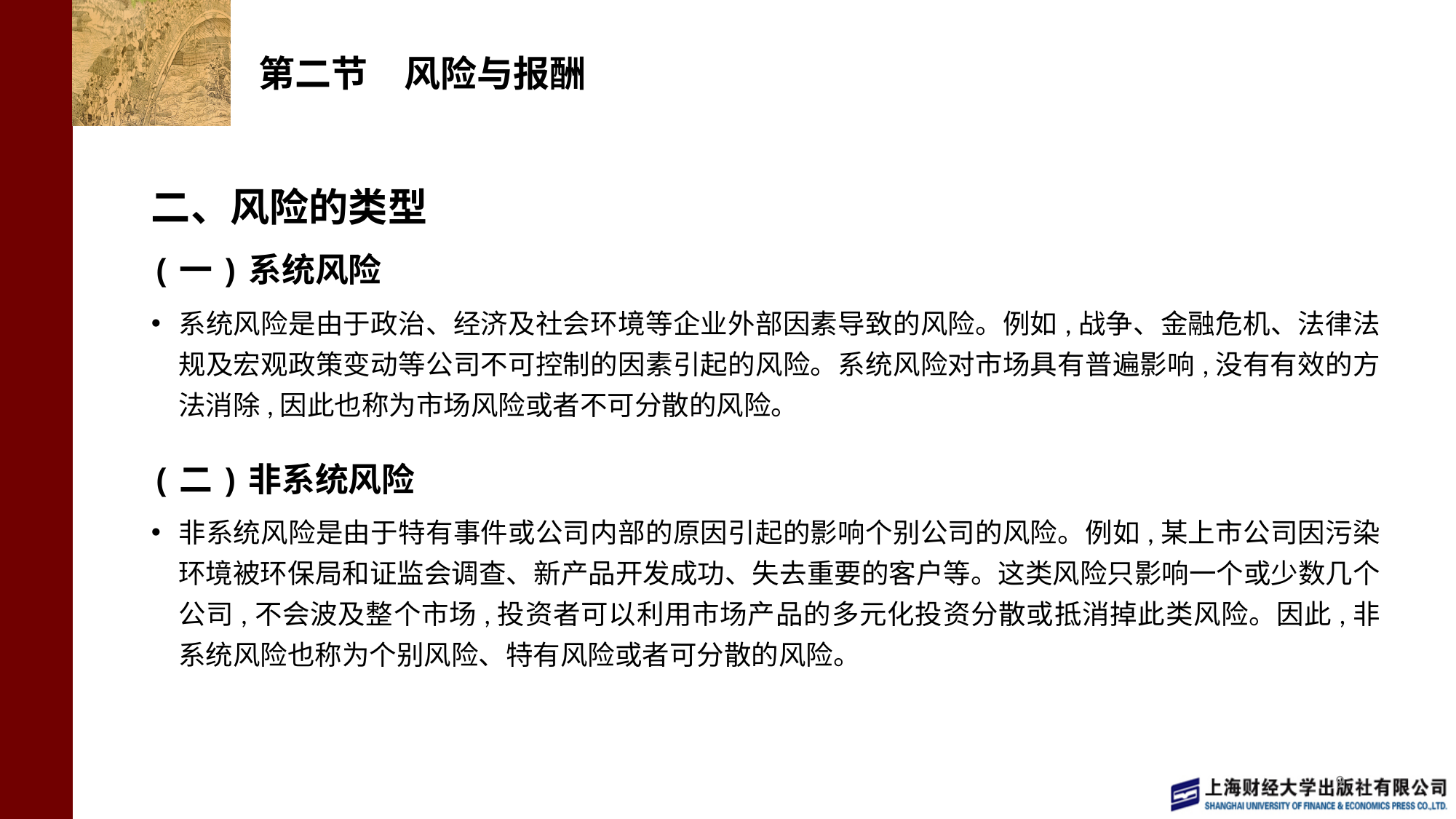

# 第二节　风险与报酬
二、风险的类型
(一)系统风险
系统风险是由于政治、经济及社会环境等企业外部因素导致的风险。例如,战争、金融危机、法律法规及宏观政策变动等公司不可控制的因素引起的风险。系统风险对市场具有普遍影响,没有有效的方法消除,因此也称为市场风险或者不可分散的风险。
(二)非系统风险
非系统风险是由于特有事件或公司内部的原因引起的影响个别公司的风险。例如,某上市公司因污染环境被环保局和证监会调查、新产品开发成功、失去重要的客户等。这类风险只影响一个或少数几个公司,不会波及整个市场,投资者可以利用市场产品的多元化投资分散或抵消掉此类风险。因此,非系统风险也称为个别风险、特有风险或者可分散的风险。

9